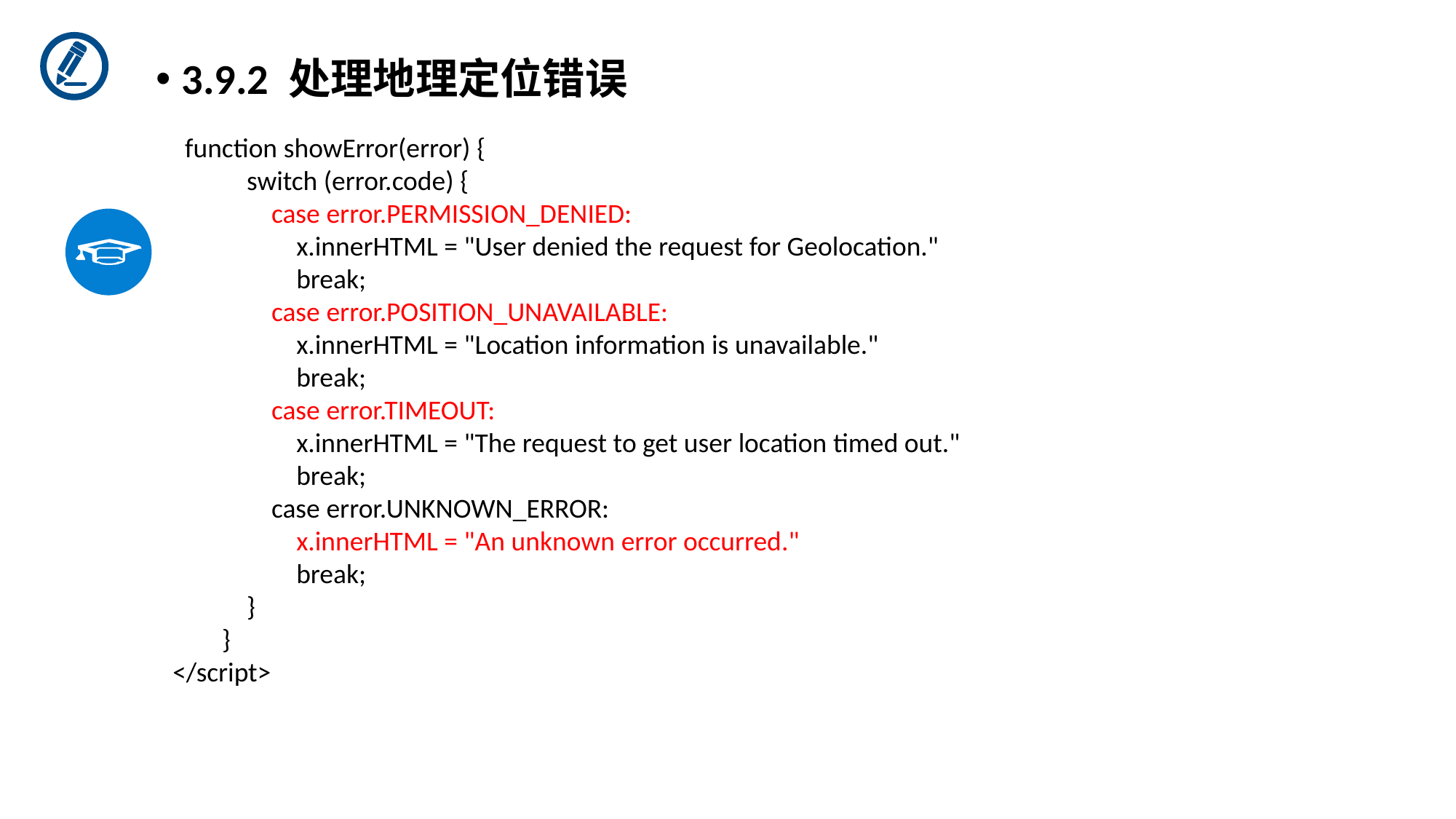

3.9.2 处理地理定位错误
  function showError(error) {
            switch (error.code) {
                case error.PERMISSION_DENIED:
                    x.innerHTML = "User denied the request for Geolocation."
                    break;
                case error.POSITION_UNAVAILABLE:
                    x.innerHTML = "Location information is unavailable."
                    break;
                case error.TIMEOUT:
                    x.innerHTML = "The request to get user location timed out."
                    break;
                case error.UNKNOWN_ERROR:
                    x.innerHTML = "An unknown error occurred."
                    break;
            }
        }
</script>